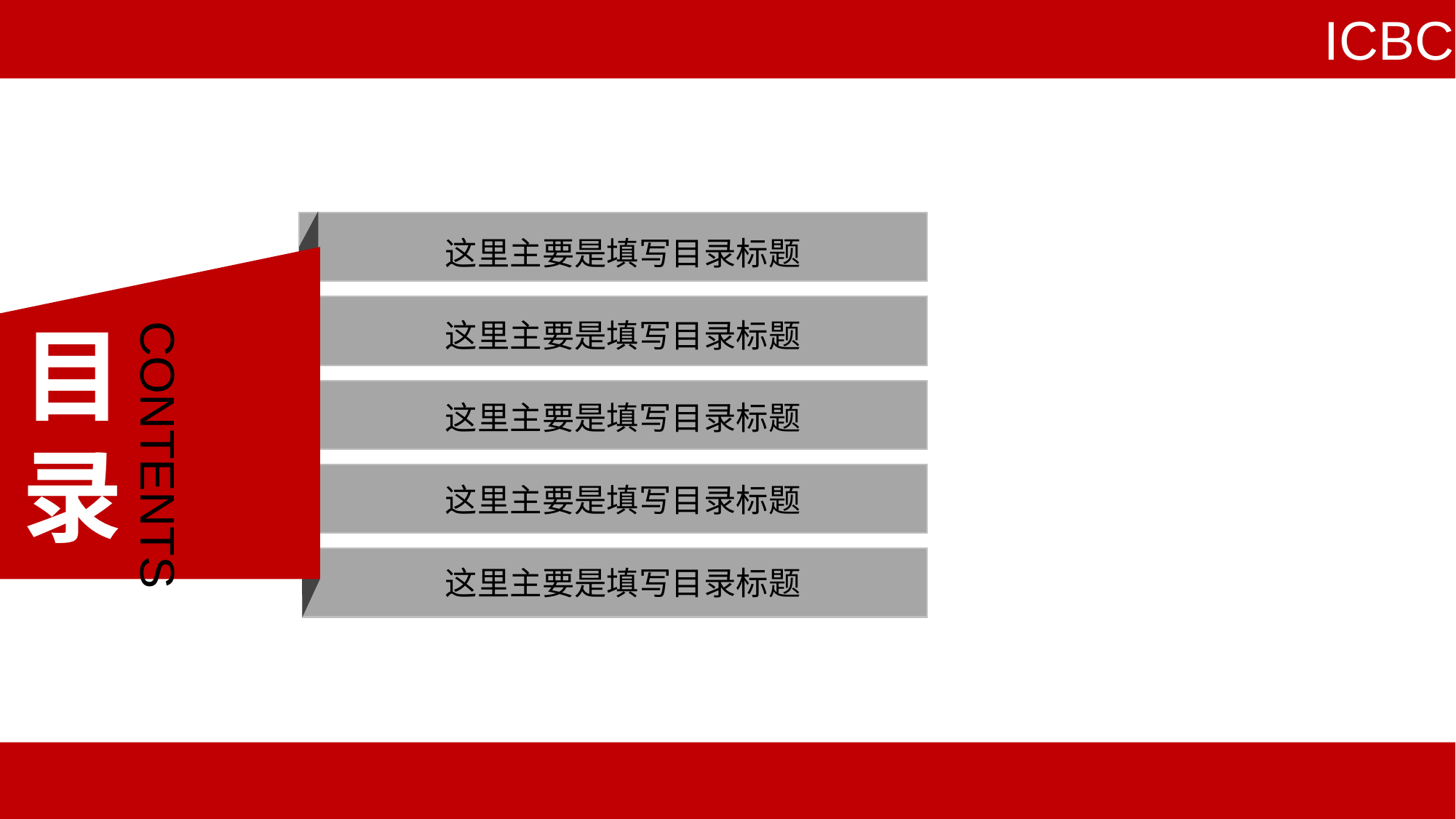

ICBC

这里主要是填写目录标题

目录
这里主要是填写目录标题

这里主要是填写目录标题
CONTENTS

这里主要是填写目录标题

这里主要是填写目录标题